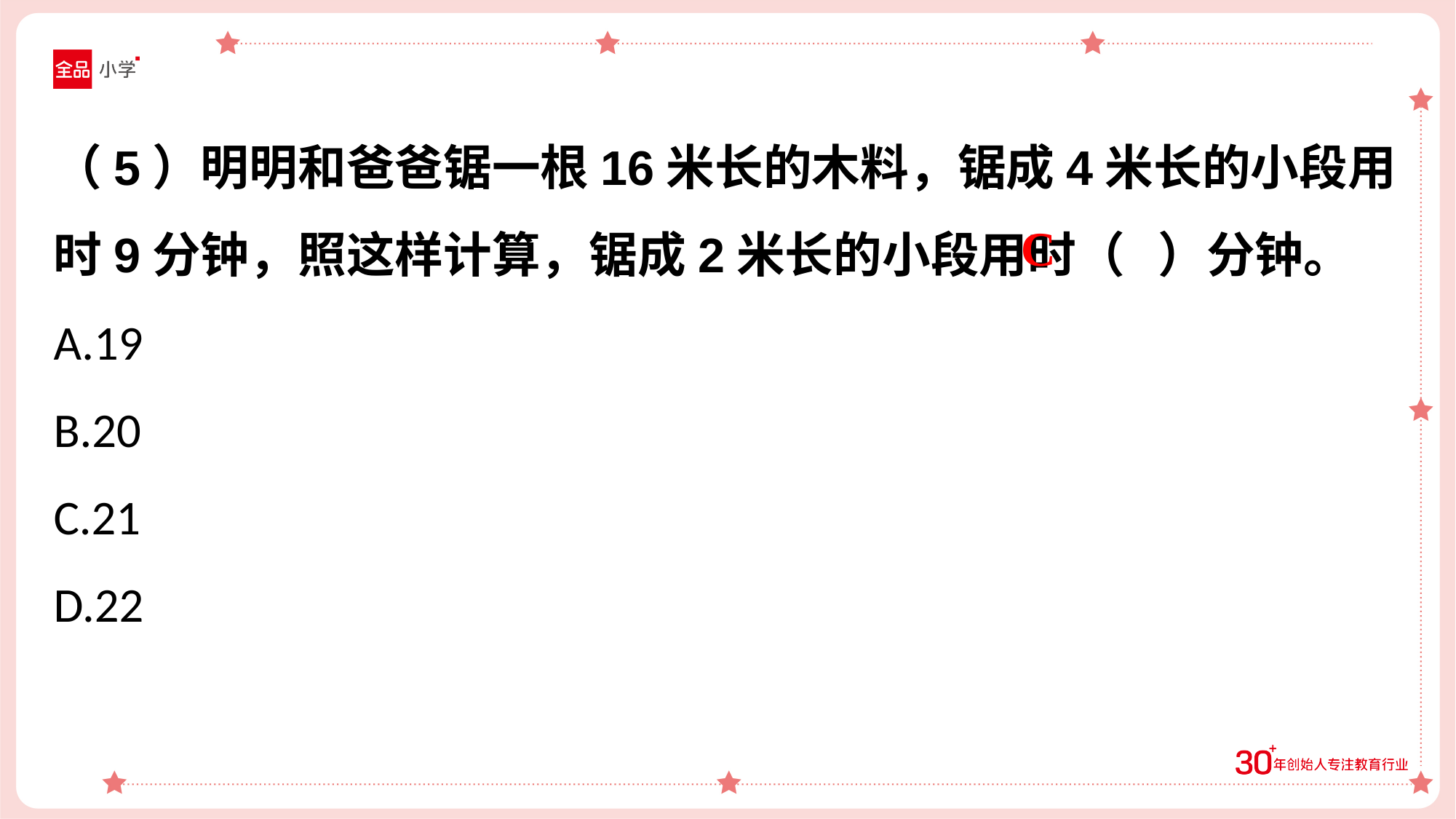

（5）明明和爸爸锯一根16米长的木料，锯成4米长的小段用时9分钟，照这样计算，锯成2米长的小段用时（   ）分钟。
A.19
B.20
C.21
D.22
C